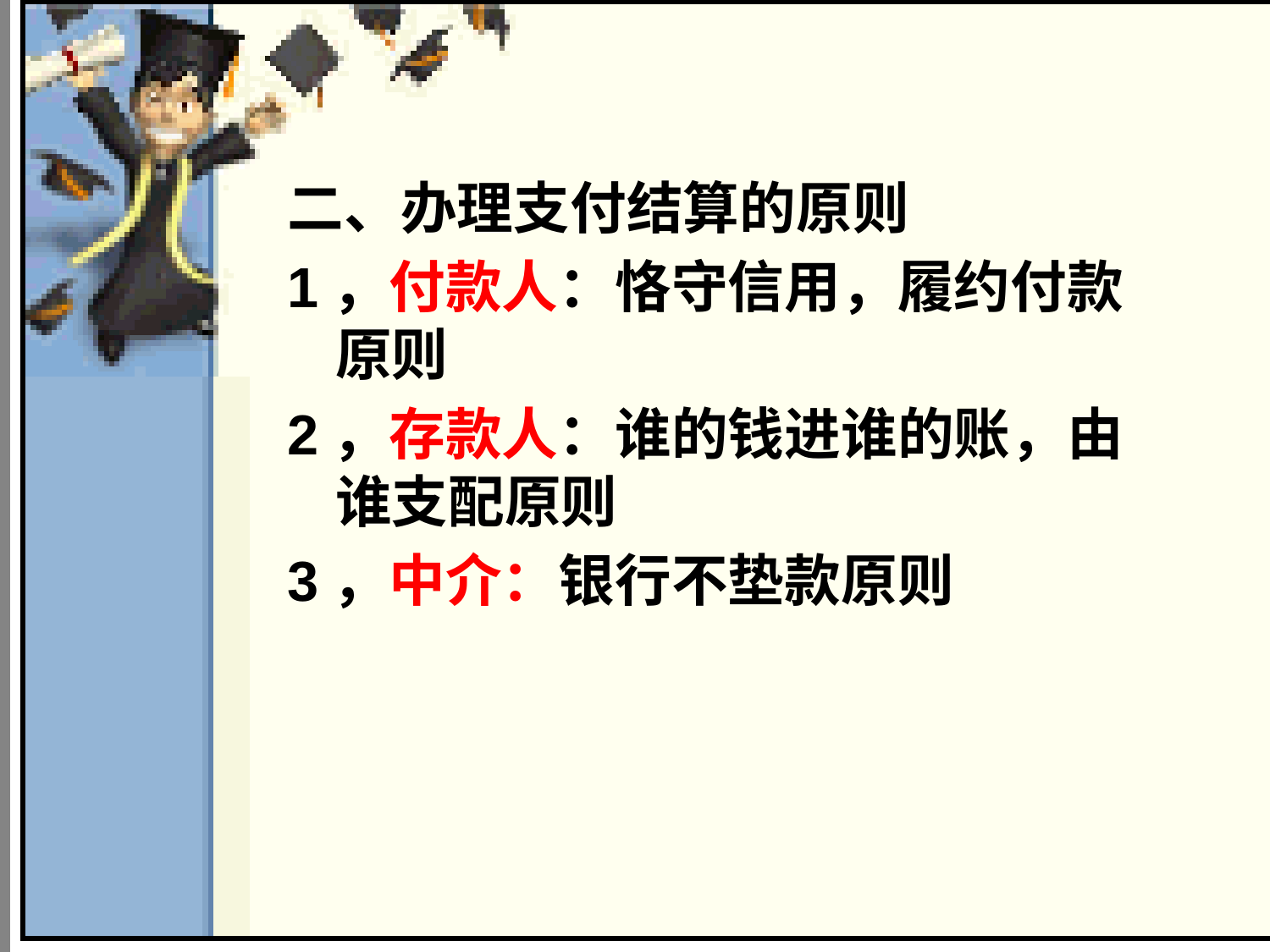

二、办理支付结算的原则
1，付款人：恪守信用，履约付款原则
2，存款人：谁的钱进谁的账，由谁支配原则
3，中介：银行不垫款原则